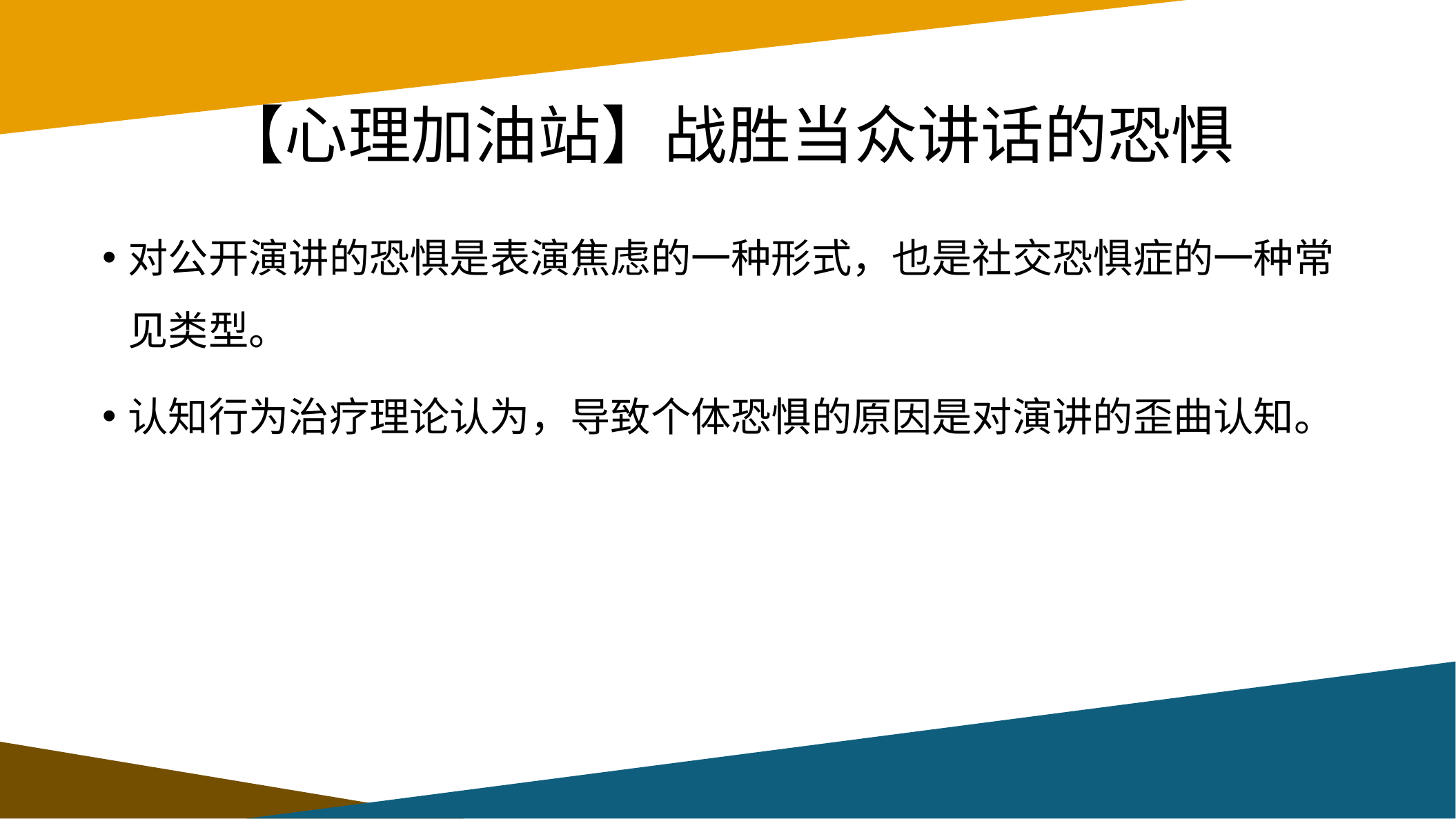

# 【心理加油站】战胜当众讲话的恐惧
对公开演讲的恐惧是表演焦虑的一种形式，也是社交恐惧症的一种常见类型。
认知行为治疗理论认为，导致个体恐惧的原因是对演讲的歪曲认知。